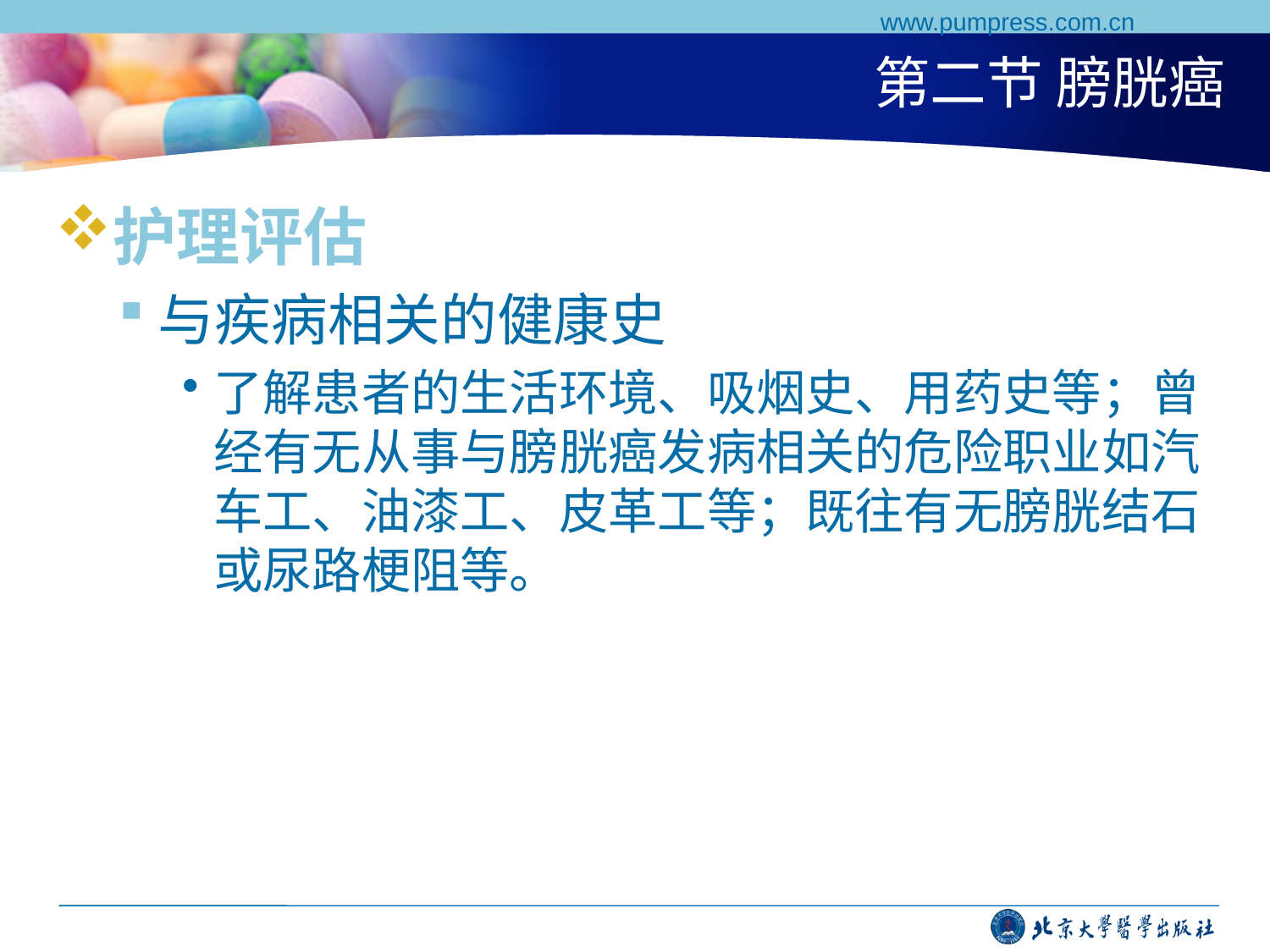

www.pumpress.com.cn
# 第二节 膀胱癌
护理评估
与疾病相关的健康史
了解患者的生活环境、吸烟史、用药史等；曾经有无从事与膀胱癌发病相关的危险职业如汽车工、油漆工、皮革工等；既往有无膀胱结石或尿路梗阻等。